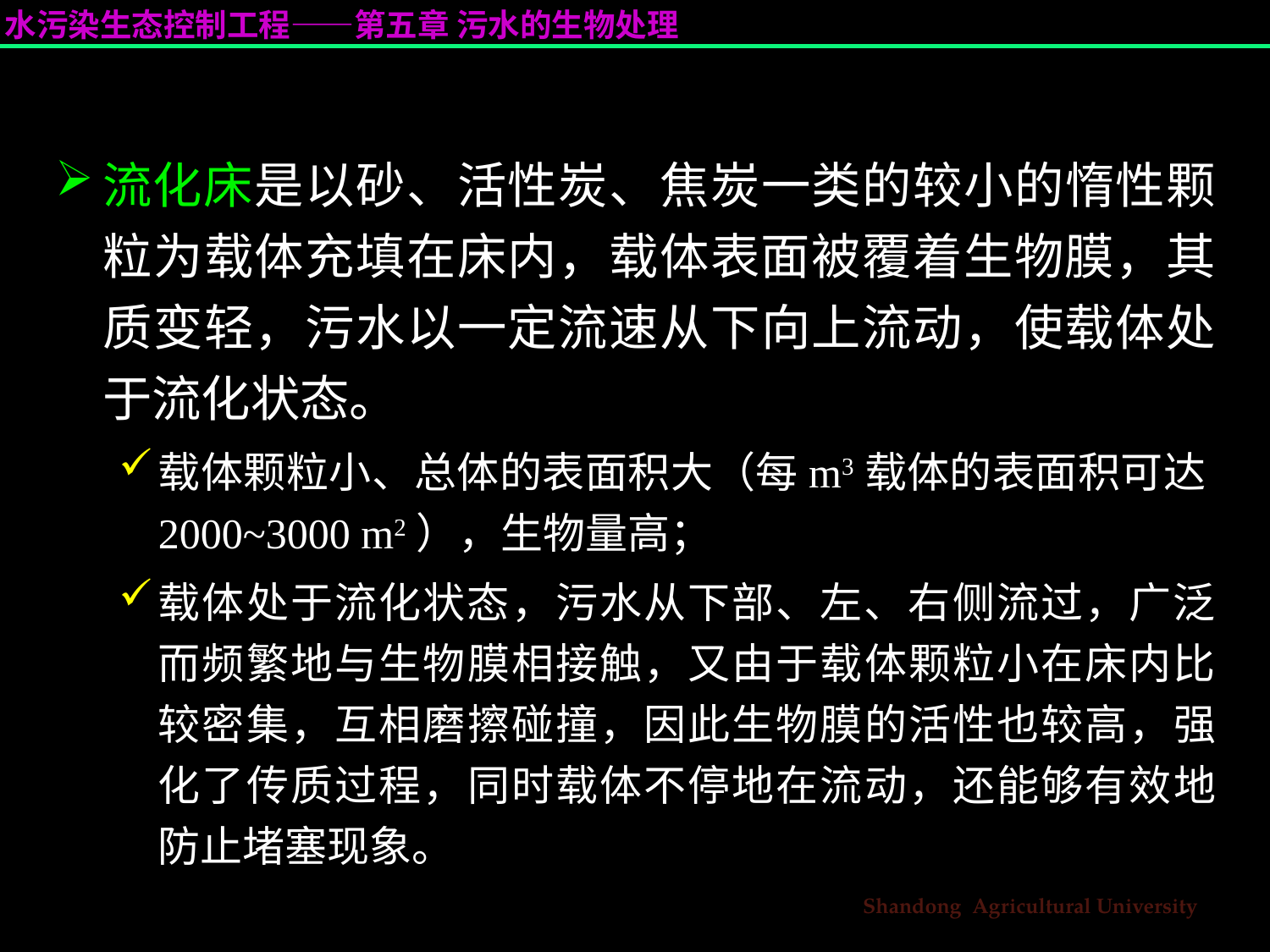

流化床是以砂、活性炭、焦炭一类的较小的惰性颗粒为载体充填在床内，载体表面被覆着生物膜，其质变轻，污水以一定流速从下向上流动，使载体处于流化状态。
载体颗粒小、总体的表面积大（每m3载体的表面积可达2000~3000 m2），生物量高；
载体处于流化状态，污水从下部、左、右侧流过，广泛而频繁地与生物膜相接触，又由于载体颗粒小在床内比较密集，互相磨擦碰撞，因此生物膜的活性也较高，强化了传质过程，同时载体不停地在流动，还能够有效地防止堵塞现象。